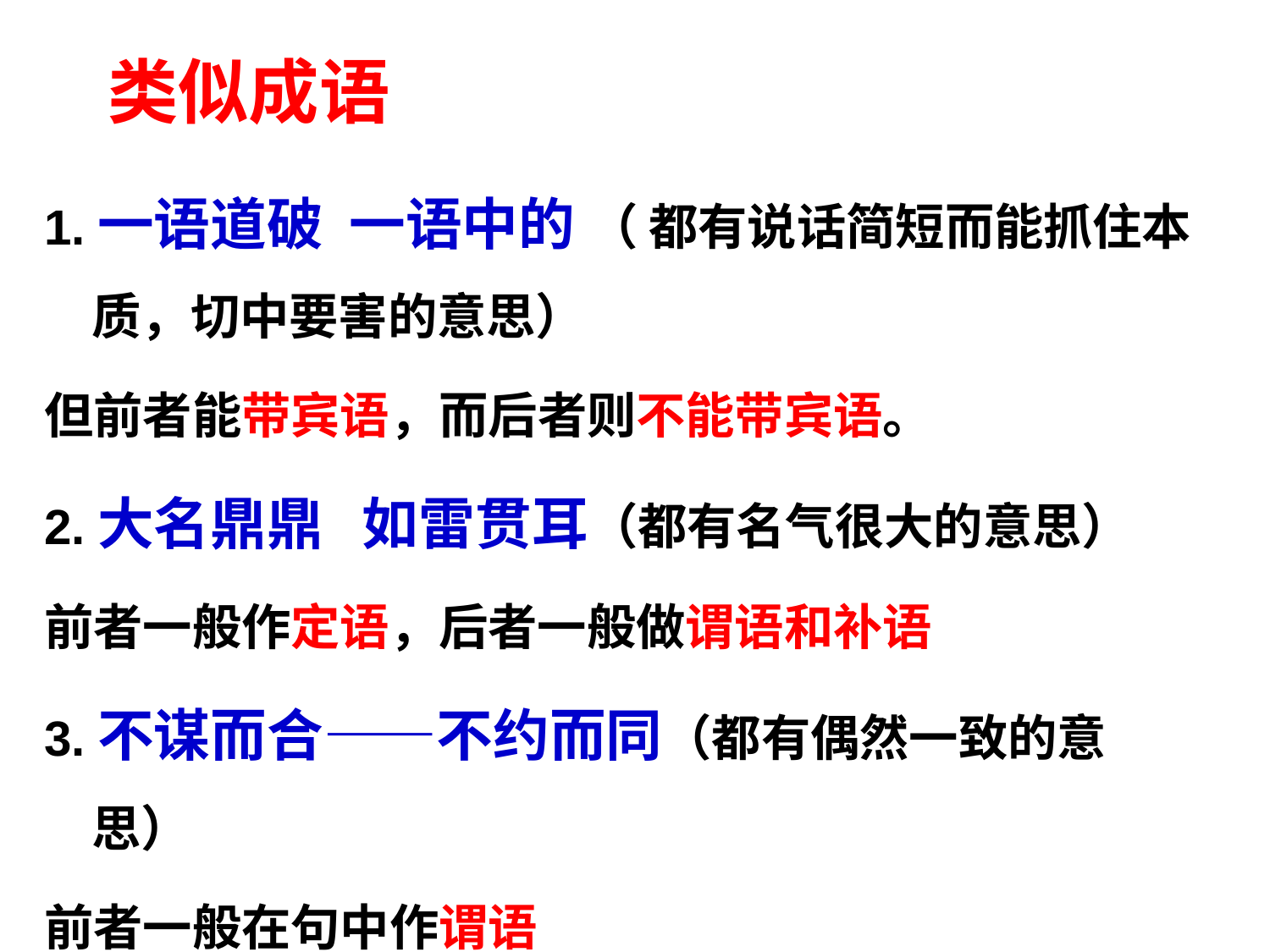

# 类似成语
1.一语道破  一语中的 （ 都有说话简短而能抓住本质，切中要害的意思）
但前者能带宾语，而后者则不能带宾语。
2.大名鼎鼎   如雷贯耳（都有名气很大的意思）
前者一般作定语，后者一般做谓语和补语
3.不谋而合——不约而同（都有偶然一致的意思）
前者一般在句中作谓语
后者一般作状语。